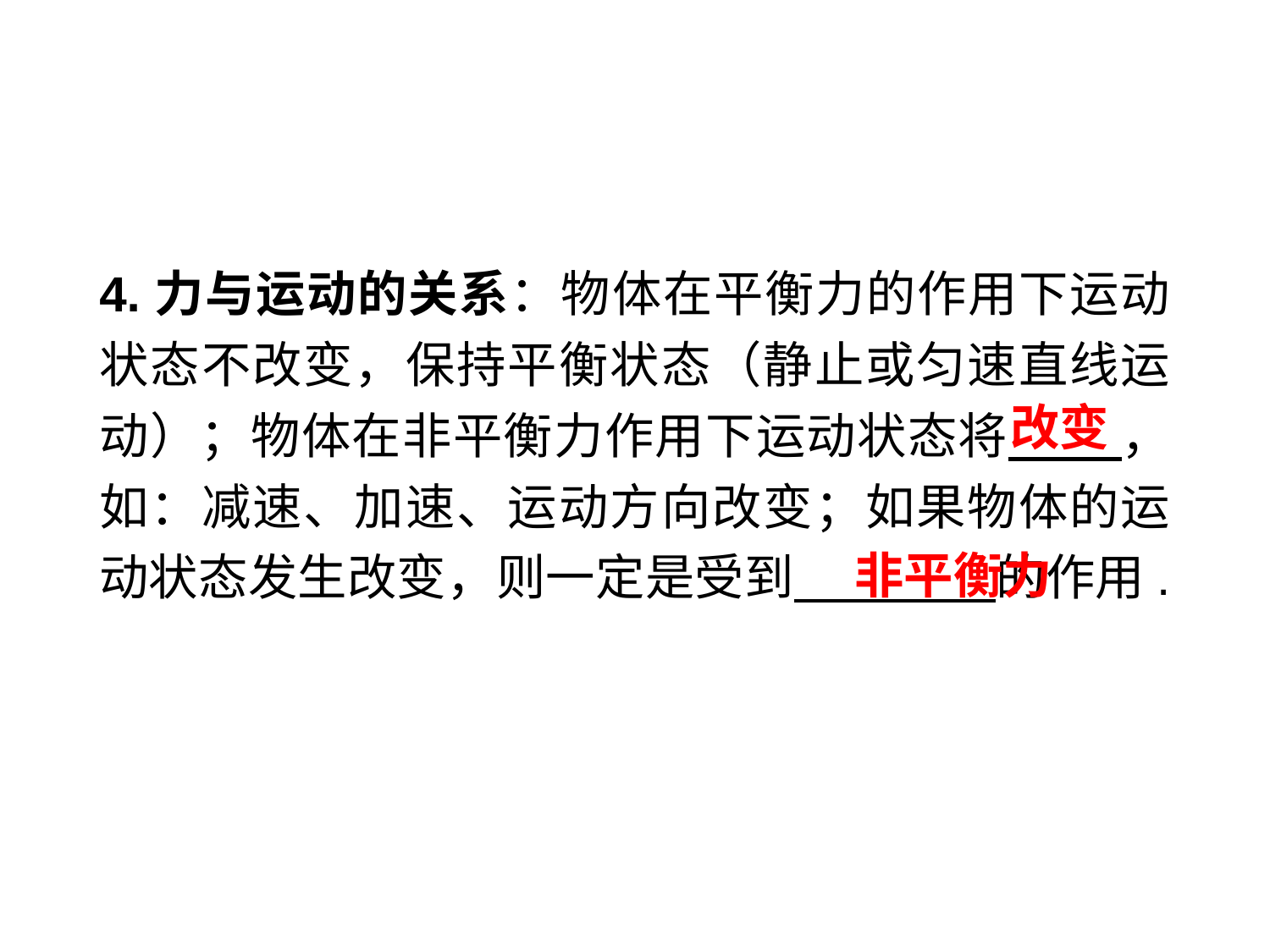

4.力与运动的关系：物体在平衡力的作用下运动状态不改变，保持平衡状态（静止或匀速直线运动）；物体在非平衡力作用下运动状态将     　，如：减速、加速、运动方向改变；如果物体的运动状态发生改变，则一定是受到     　    　的作用.
改变
非平衡力